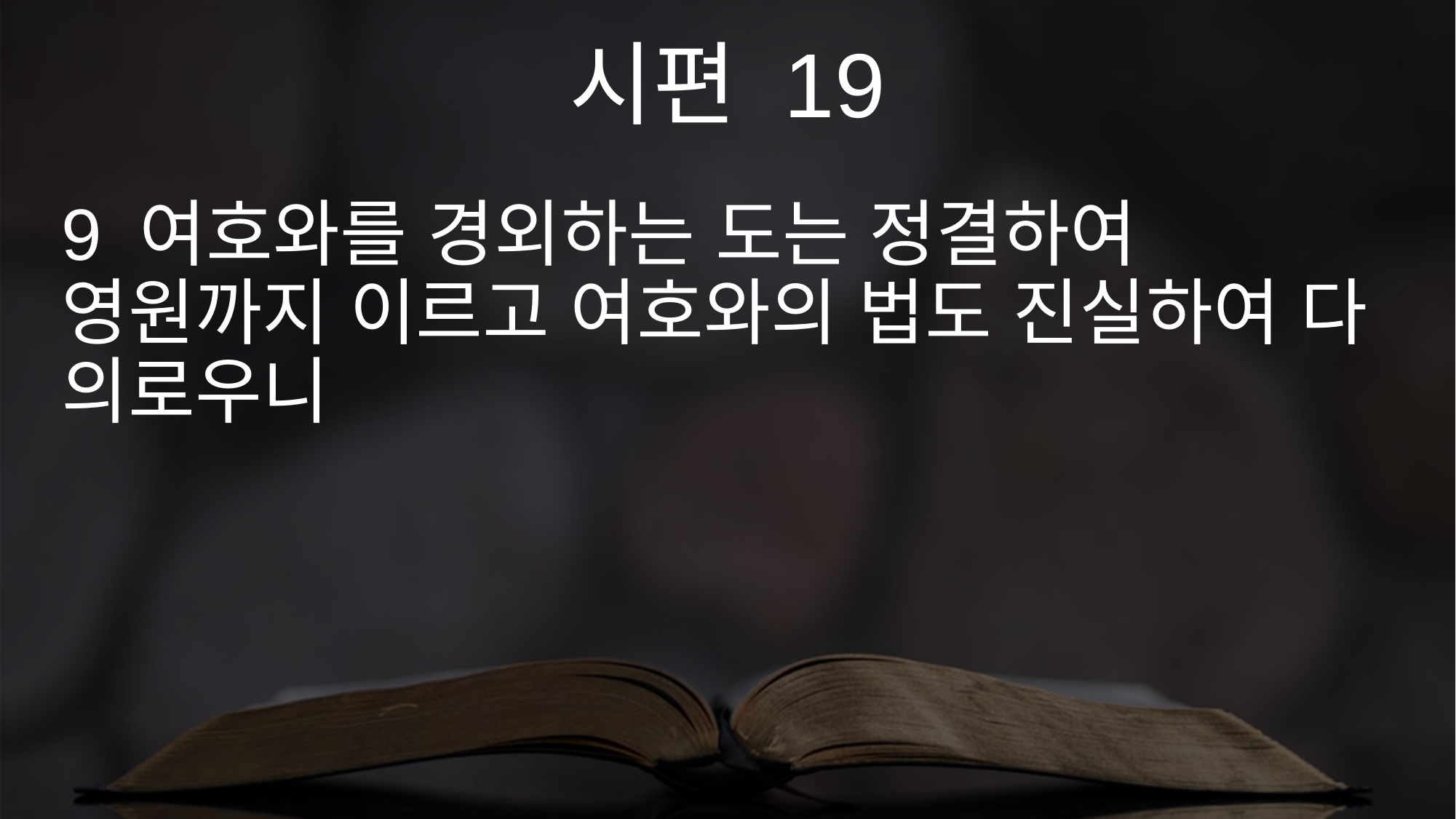

시편 19
9 여호와를 경외하는 도는 정결하여 영원까지 이르고 여호와의 법도 진실하여 다 의로우니